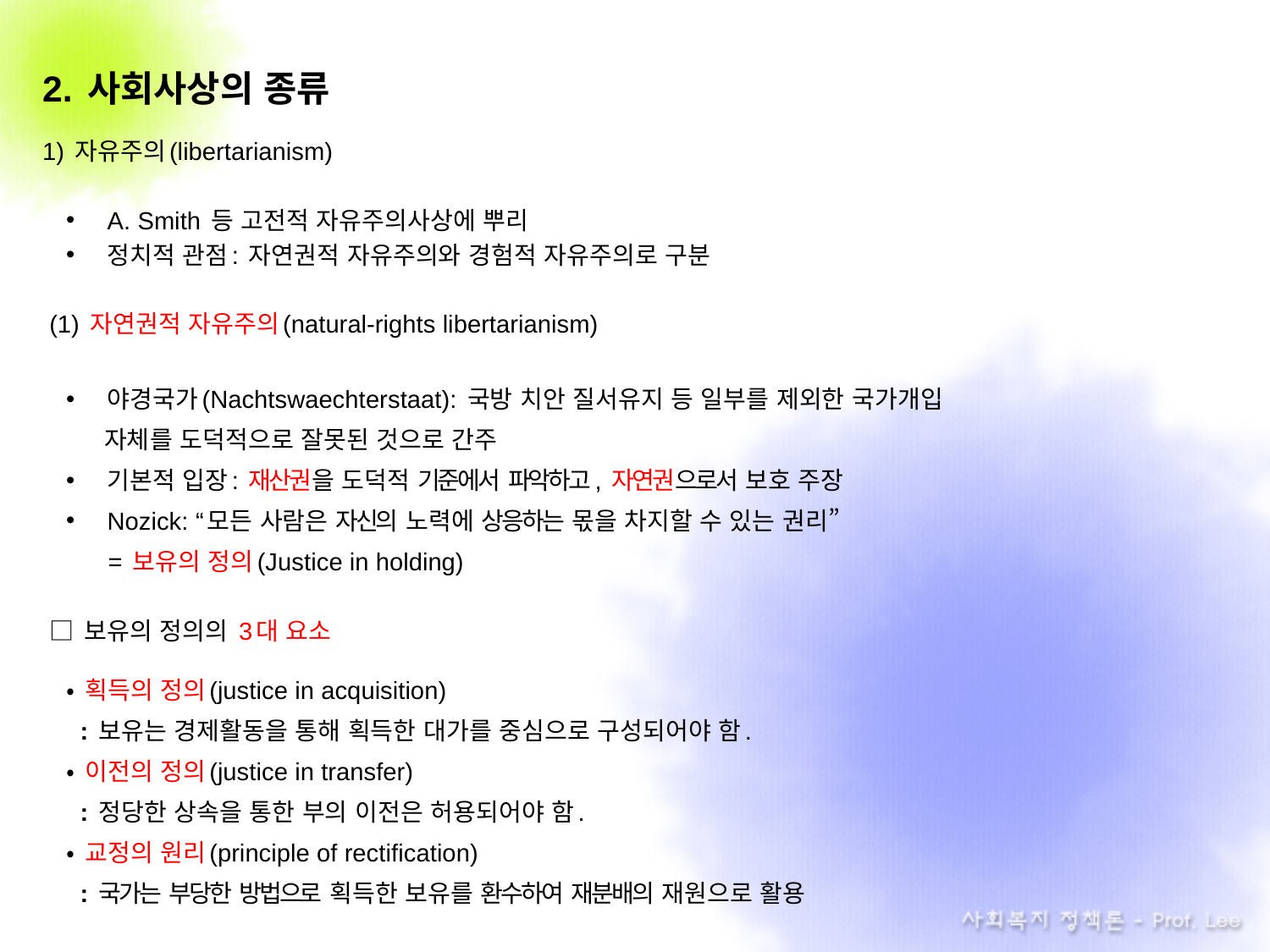

2. 사회사상의 종류

1) 자유주의(libertarianism)

A. Smith 등 고전적 자유주의사상에 뿌리
정치적 관점: 자연권적 자유주의와 경험적 자유주의로 구분

 (1) 자연권적 자유주의(natural-rights libertarianism)

야경국가(Nachtswaechterstaat): 국방 치안 질서유지 등 일부를 제외한 국가개입
   . 자체를 도덕적으로 잘못된 것으로 간주
기본적 입장: 재산권을 도덕적 기준에서 파악하고, 자연권으로서 보호 주장
Nozick: “모든 사람은 자신의 노력에 상응하는 몫을 차지할 수 있는 권리”
      = 보유의 정의(Justice in holding)

 □ 보유의 정의의 3대 요소

• 획득의 정의(justice in acquisition)
  : 보유는 경제활동을 통해 획득한 대가를 중심으로 구성되어야 함.
• 이전의 정의(justice in transfer)
  : 정당한 상속을 통한 부의 이전은 허용되어야 함.
• 교정의 원리(principle of rectification)
  : 국가는 부당한 방법으로 획득한 보유를 환수하여 재분배의 재원으로 활용